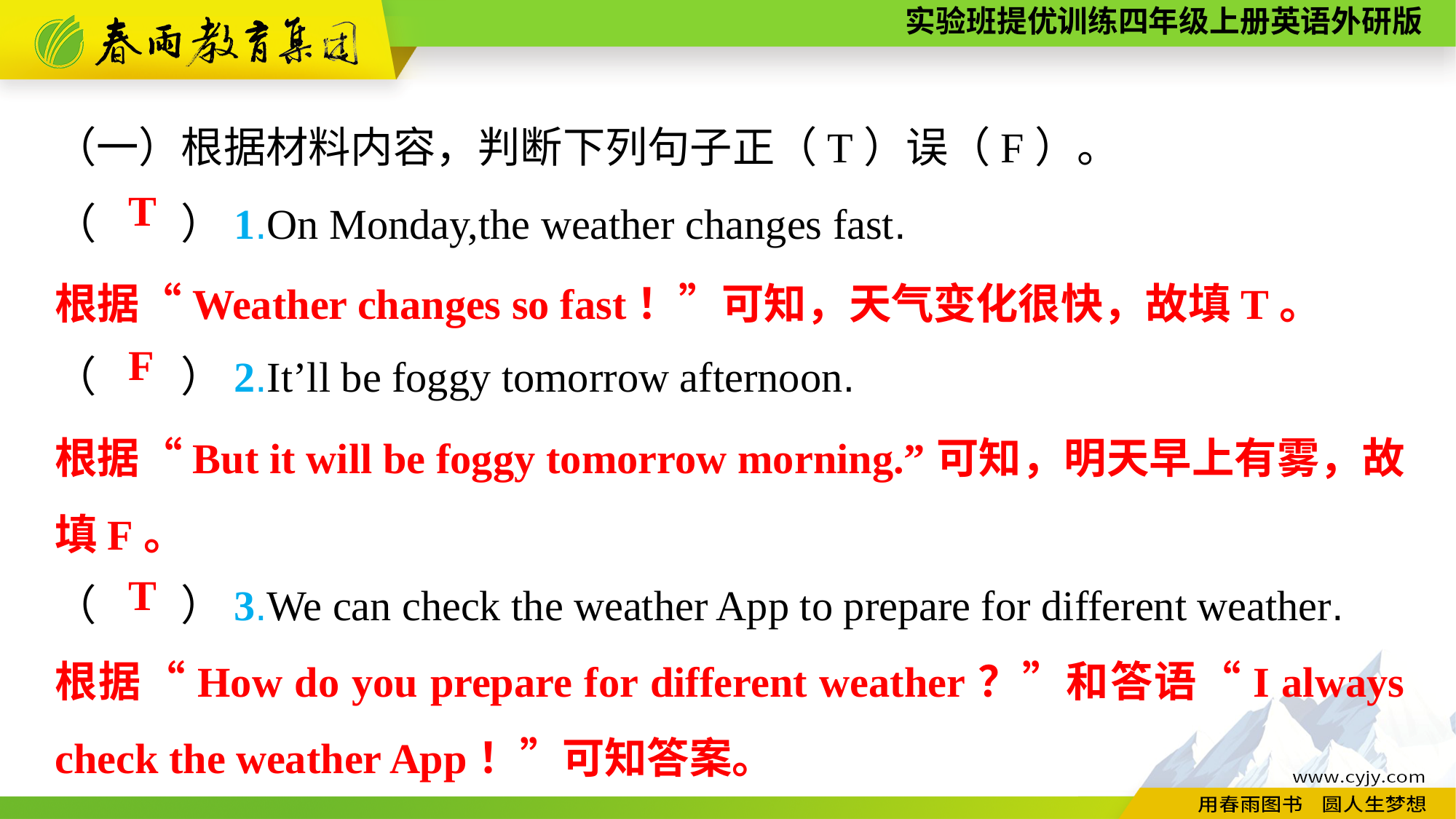

（一）根据材料内容，判断下列句子正（T）误（F）。
（　　）1.On Monday,the weather changes fast.

（　　）2.It’ll be foggy tomorrow afternoon.

（　　）3.We can check the weather App to prepare for different weather.
T
根据“Weather changes so fast！”可知，天气变化很快，故填T。
F
根据“But it will be foggy tomorrow morning.”可知，明天早上有雾，故填F。
T
根据“How do you prepare for different weather？”和答语“I always check the weather App！”可知答案。